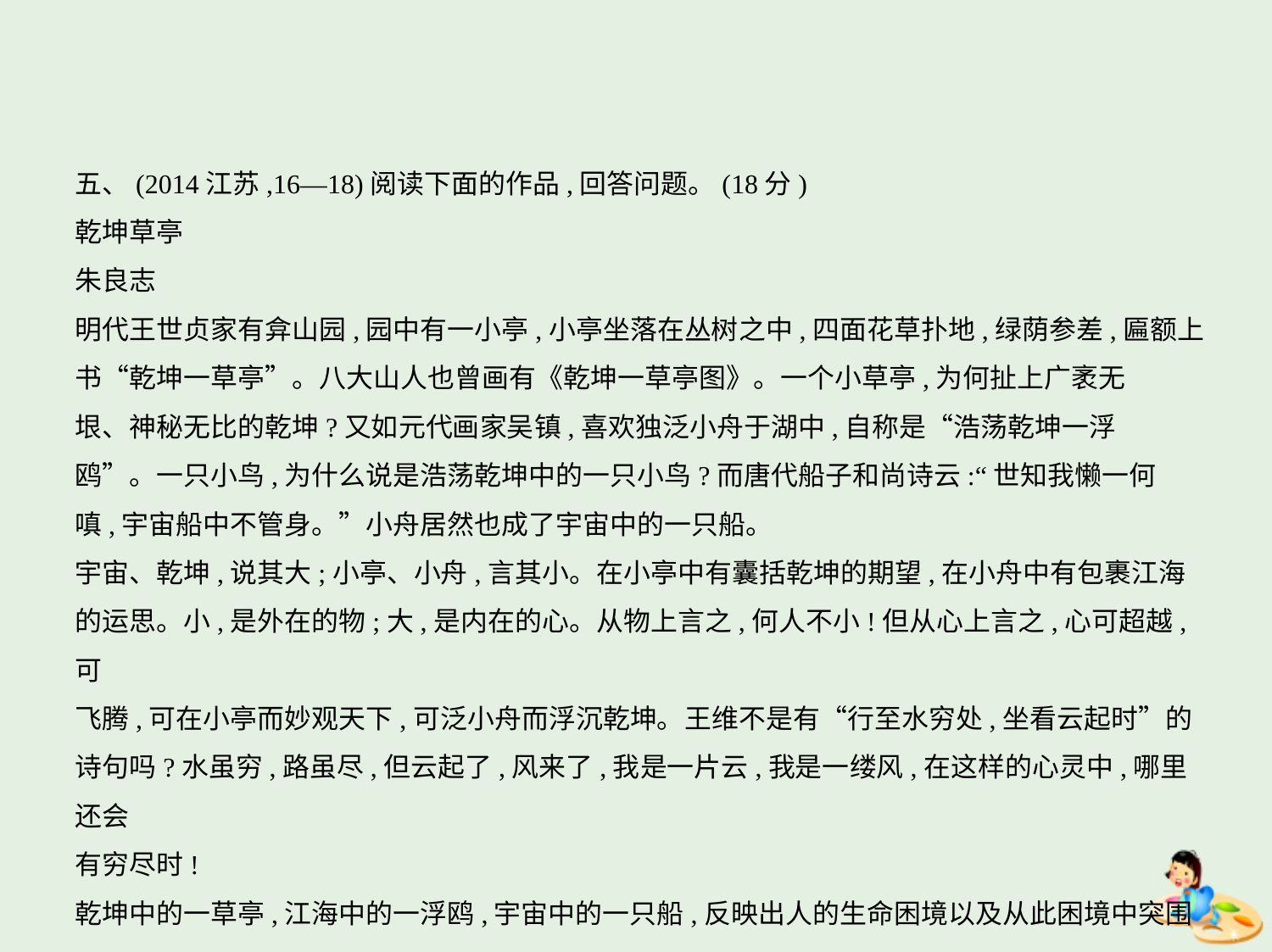

五、(2014江苏,16—18)阅读下面的作品,回答问题。(18分)
乾坤草亭
朱良志
明代王世贞家有弇山园,园中有一小亭,小亭坐落在丛树之中,四面花草扑地,绿荫参差,匾额上
书“乾坤一草亭”。八大山人也曾画有《乾坤一草亭图》。一个小草亭,为何扯上广袤无
垠、神秘无比的乾坤?又如元代画家吴镇,喜欢独泛小舟于湖中,自称是“浩荡乾坤一浮
鸥”。一只小鸟,为什么说是浩荡乾坤中的一只小鸟?而唐代船子和尚诗云:“世知我懒一何
嗔,宇宙船中不管身。”小舟居然也成了宇宙中的一只船。
宇宙、乾坤,说其大;小亭、小舟,言其小。在小亭中有囊括乾坤的期望,在小舟中有包裹江海
的运思。小,是外在的物;大,是内在的心。从物上言之,何人不小!但从心上言之,心可超越,可
飞腾,可在小亭而妙观天下,可泛小舟而浮沉乾坤。王维不是有“行至水穷处,坐看云起时”的
诗句吗?水虽穷,路虽尽,但云起了,风来了,我是一片云,我是一缕风,在这样的心灵中,哪里还会
有穷尽时!
乾坤中的一草亭,江海中的一浮鸥,宇宙中的一只船,反映出人的生命困境以及从此困境中突围